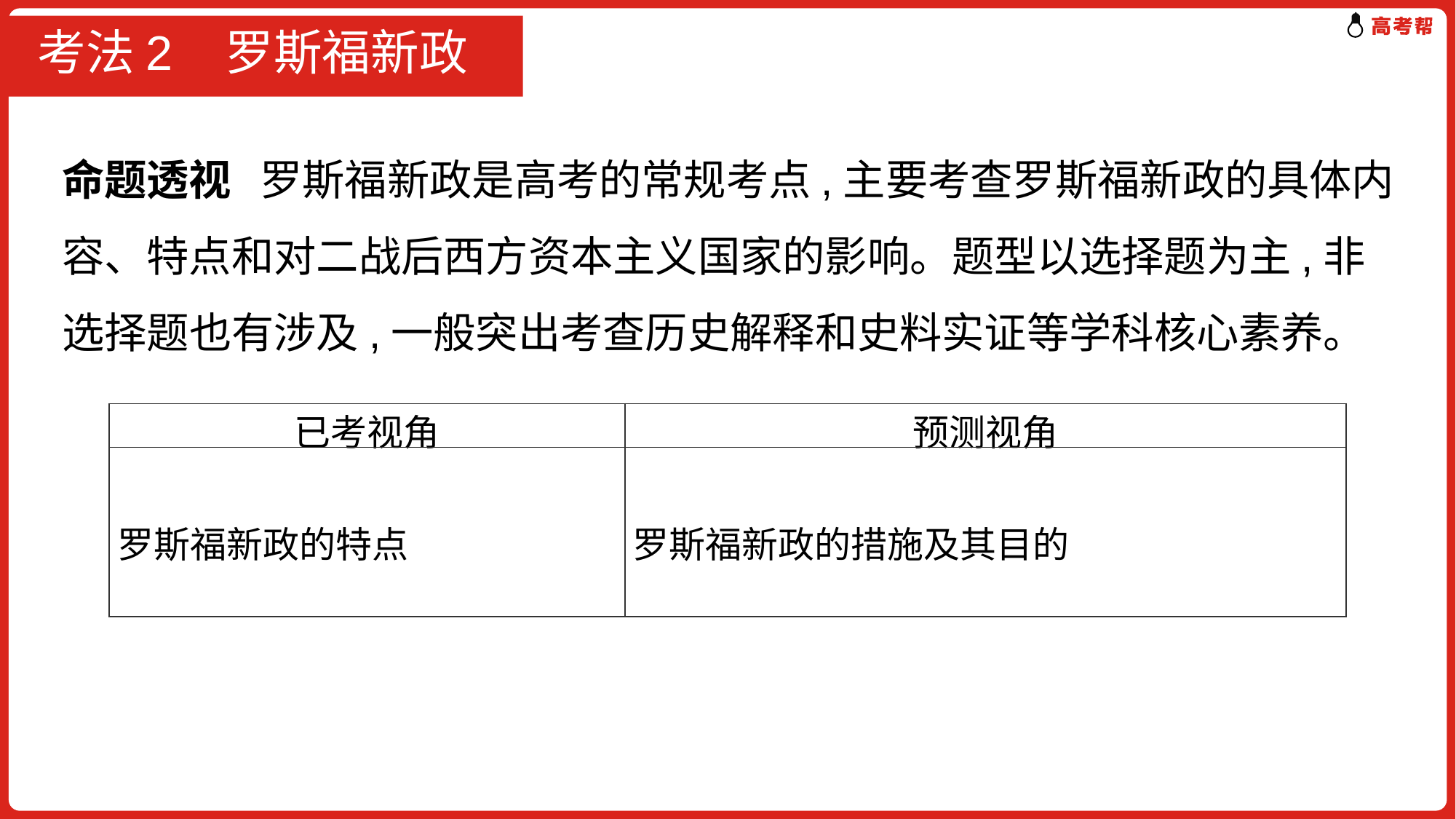

# 考法2   罗斯福新政
命题透视   罗斯福新政是高考的常规考点,主要考查罗斯福新政的具体内容、特点和对二战后西方资本主义国家的影响。题型以选择题为主,非选择题也有涉及,一般突出考查历史解释和史料实证等学科核心素养。

| 已考视角 | 预测视角 |
| --- | --- |
| 罗斯福新政的特点 | 罗斯福新政的措施及其目的 |